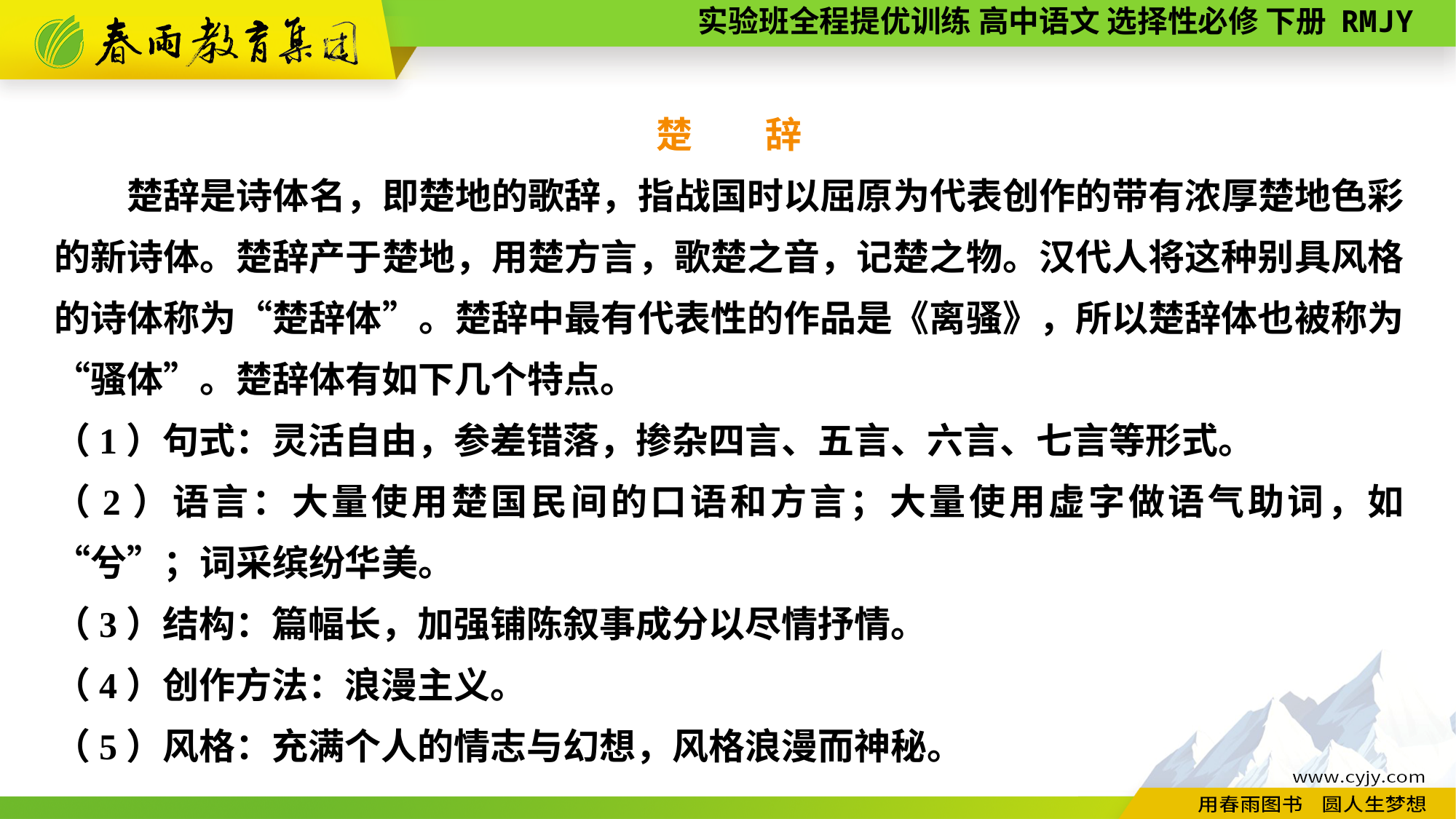

楚　　辞
楚辞是诗体名，即楚地的歌辞，指战国时以屈原为代表创作的带有浓厚楚地色彩的新诗体。楚辞产于楚地，用楚方言，歌楚之音，记楚之物。汉代人将这种别具风格的诗体称为“楚辞体”。楚辞中最有代表性的作品是《离骚》，所以楚辞体也被称为“骚体”。楚辞体有如下几个特点。
（1）句式：灵活自由，参差错落，掺杂四言、五言、六言、七言等形式。
（2）语言：大量使用楚国民间的口语和方言；大量使用虚字做语气助词，如“兮”；词采缤纷华美。
（3）结构：篇幅长，加强铺陈叙事成分以尽情抒情。
（4）创作方法：浪漫主义。
（5）风格：充满个人的情志与幻想，风格浪漫而神秘。